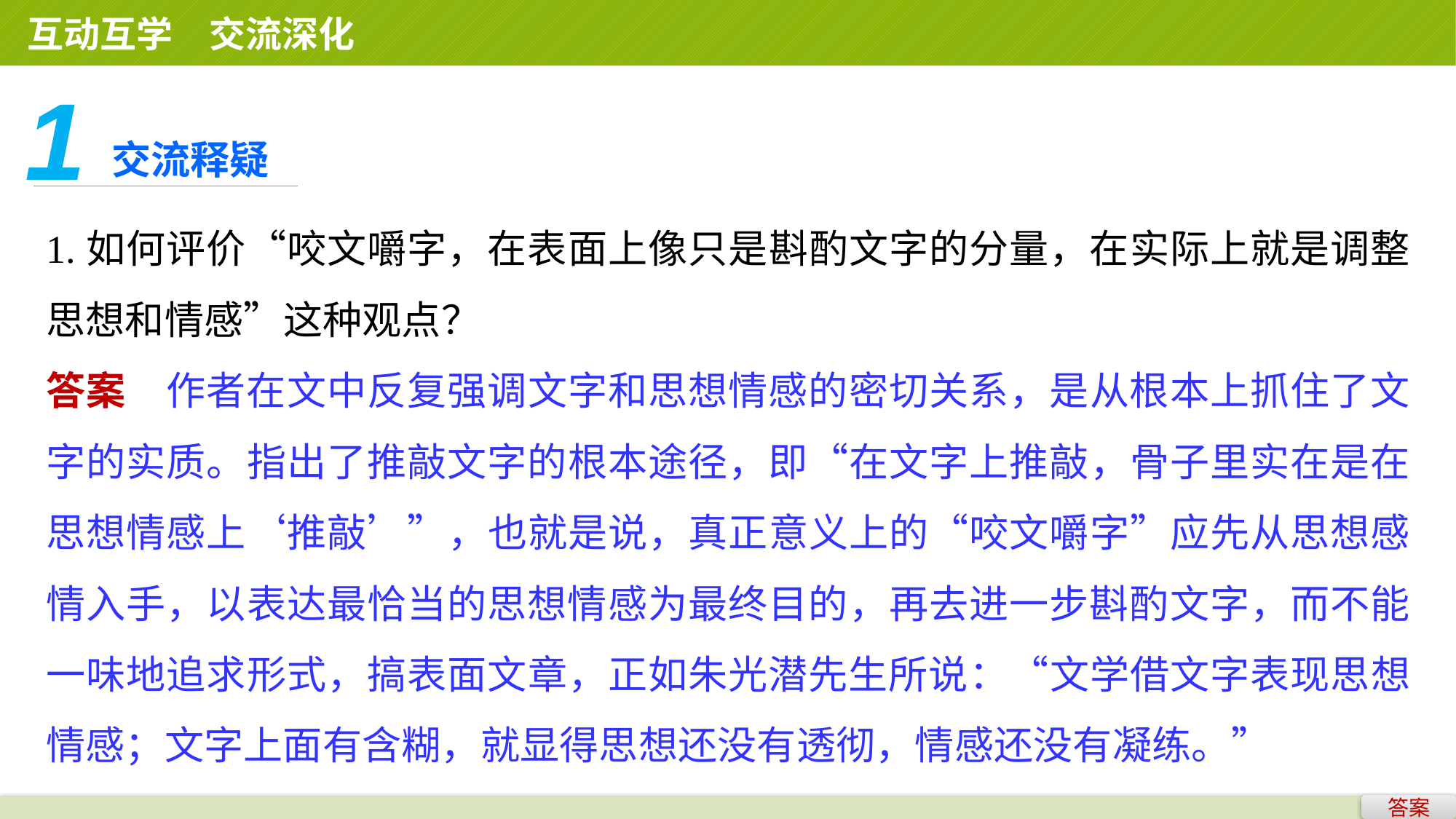

互动互学　交流深化
1
交流释疑
1.如何评价“咬文嚼字，在表面上像只是斟酌文字的分量，在实际上就是调整思想和情感”这种观点？
答案　作者在文中反复强调文字和思想情感的密切关系，是从根本上抓住了文字的实质。指出了推敲文字的根本途径，即“在文字上推敲，骨子里实在是在思想情感上‘推敲’”，也就是说，真正意义上的“咬文嚼字”应先从思想感情入手，以表达最恰当的思想情感为最终目的，再去进一步斟酌文字，而不能一味地追求形式，搞表面文章，正如朱光潜先生所说：“文学借文字表现思想情感；文字上面有含糊，就显得思想还没有透彻，情感还没有凝练。”
答案